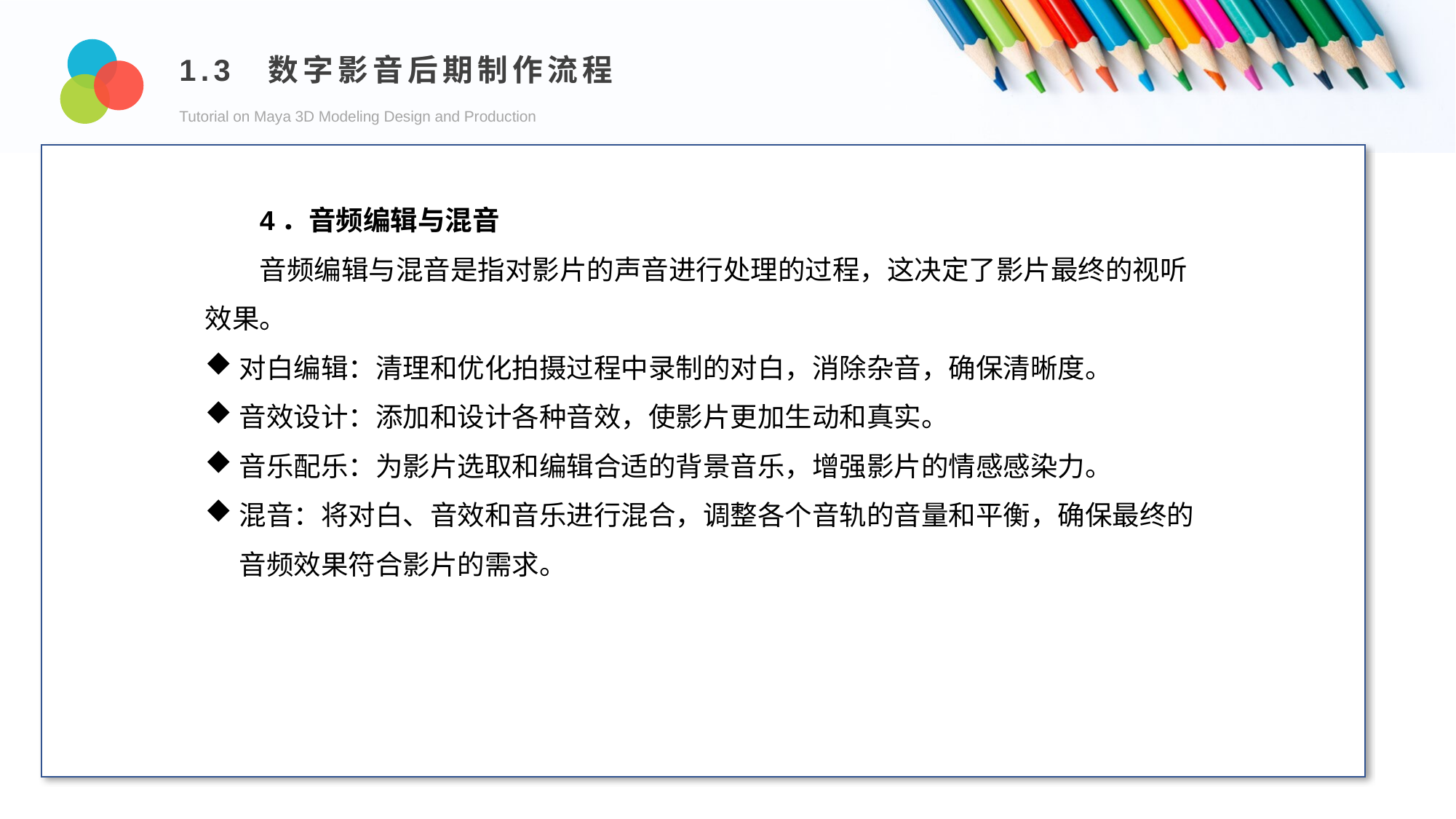

1.3  数字影音后期制作流程
Tutorial on Maya 3D Modeling Design and Production
Design and Production
4．音频编辑与混音
音频编辑与混音是指对影片的声音进行处理的过程，这决定了影片最终的视听效果。
对白编辑：清理和优化拍摄过程中录制的对白，消除杂音，确保清晰度。
音效设计：添加和设计各种音效，使影片更加生动和真实。
音乐配乐：为影片选取和编辑合适的背景音乐，增强影片的情感感染力。
混音：将对白、音效和音乐进行混合，调整各个音轨的音量和平衡，确保最终的音频效果符合影片的需求。